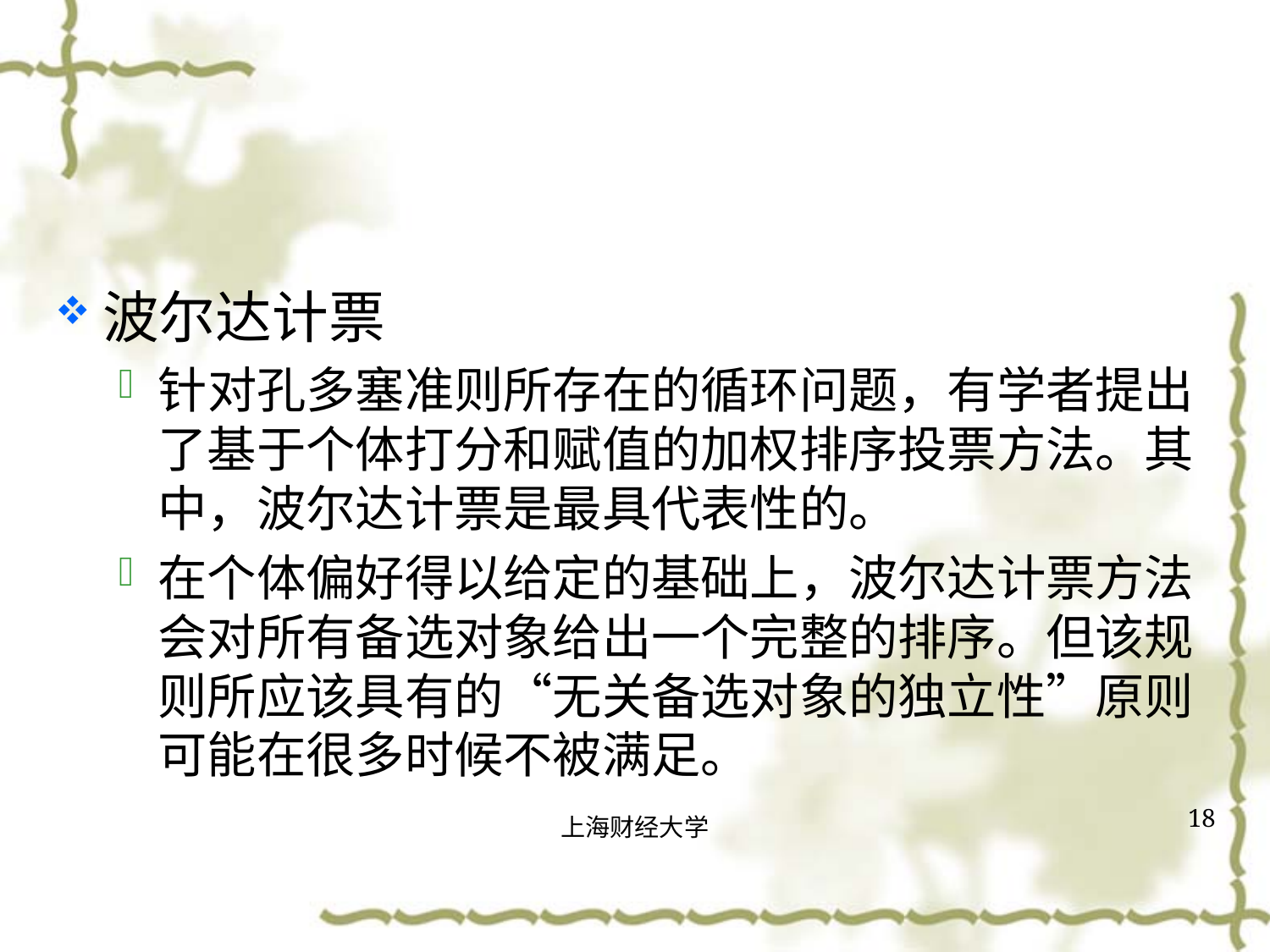

#
波尔达计票
针对孔多塞准则所存在的循环问题，有学者提出了基于个体打分和赋值的加权排序投票方法。其中，波尔达计票是最具代表性的。
在个体偏好得以给定的基础上，波尔达计票方法会对所有备选对象给出一个完整的排序。但该规则所应该具有的“无关备选对象的独立性”原则可能在很多时候不被满足。
18
上海财经大学